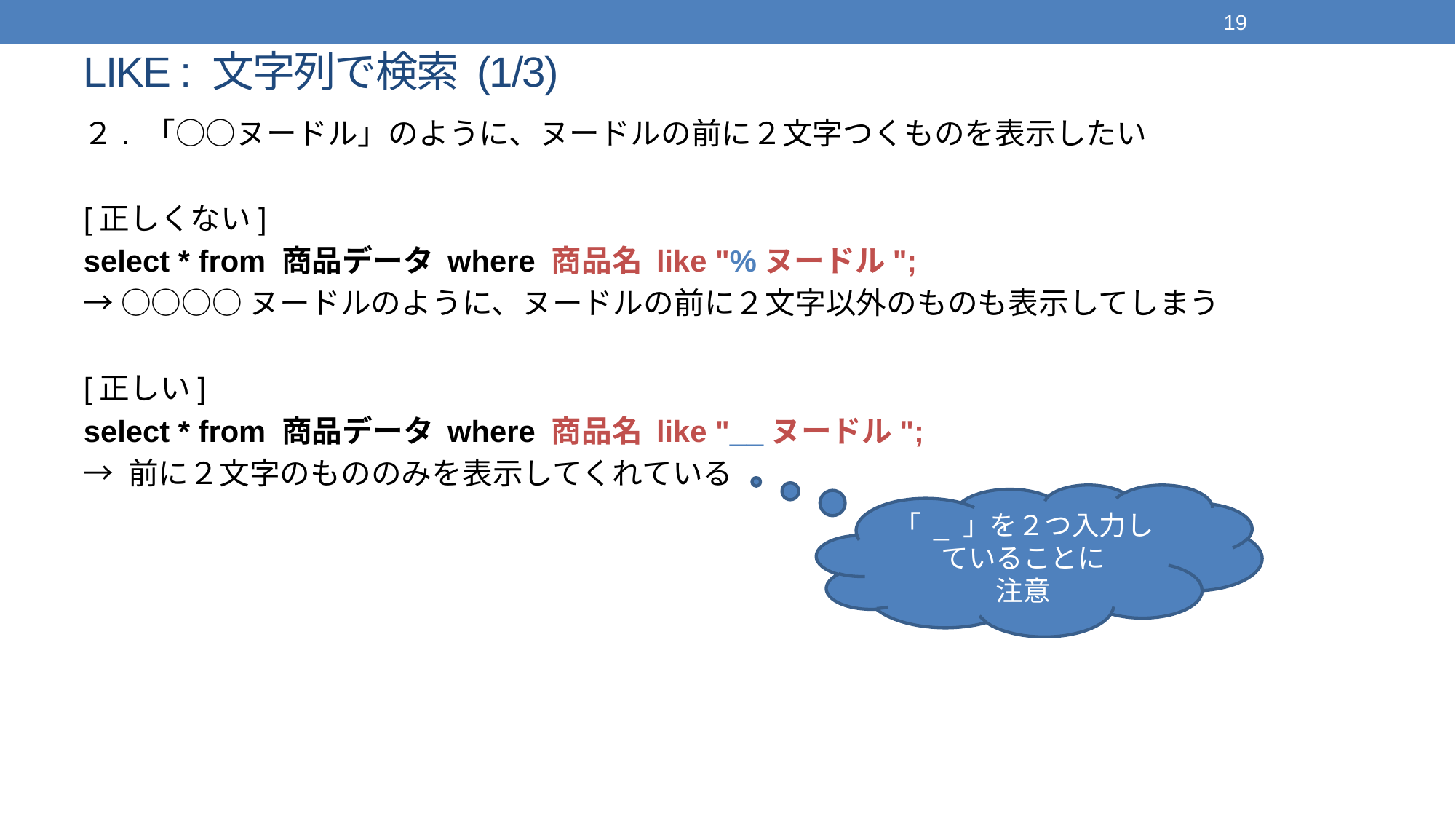

19
# LIKE : 文字列で検索 (1/3)
２. 「○○ヌードル」のように、ヌードルの前に２文字つくものを表示したい

[正しくない]
select * from 商品データ where 商品名 like "%ヌードル";
→ ○○○○ヌードルのように、ヌードルの前に２文字以外のものも表示してしまう

[正しい]
select * from 商品データ where 商品名 like "__ヌードル";
→ 前に２文字のもののみを表示してくれている
「 _ 」を２つ入力していることに
注意